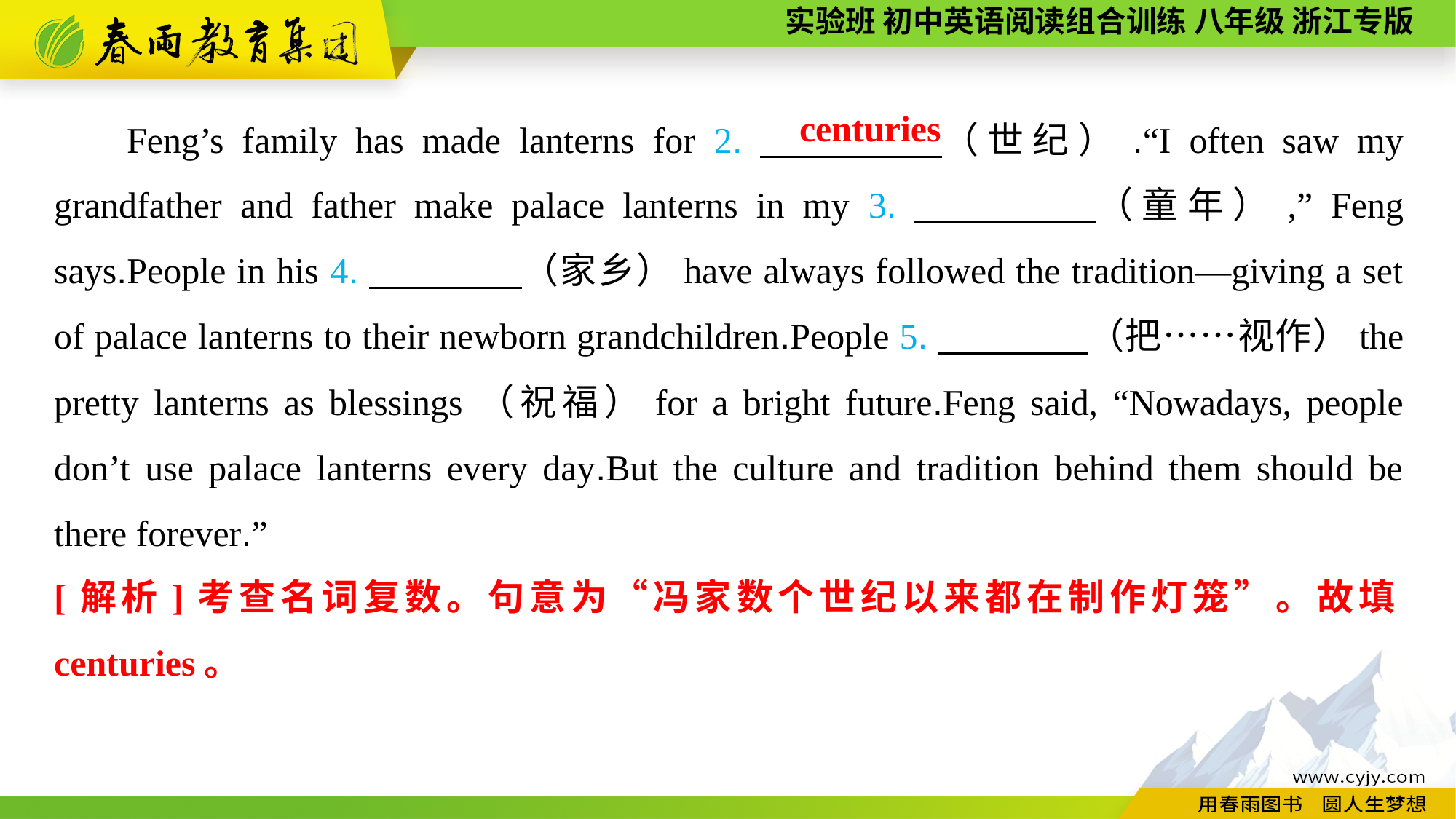

Feng’s family has made lanterns for 2.　　　　（世纪）.“I often saw my grandfather and father make palace lanterns in my 3.　　　　（童年）,” Feng says.People in his 4.　　　　（家乡）have always followed the tradition—giving a set of palace lanterns to their newborn grandchildren.People 5.　　　　（把……视作）the pretty lanterns as blessings（祝福）for a bright future.Feng said, “Nowadays, people don’t use palace lanterns every day.But the culture and tradition behind them should be there forever.”
centuries
[解析]考查名词复数。句意为“冯家数个世纪以来都在制作灯笼”。故填centuries。